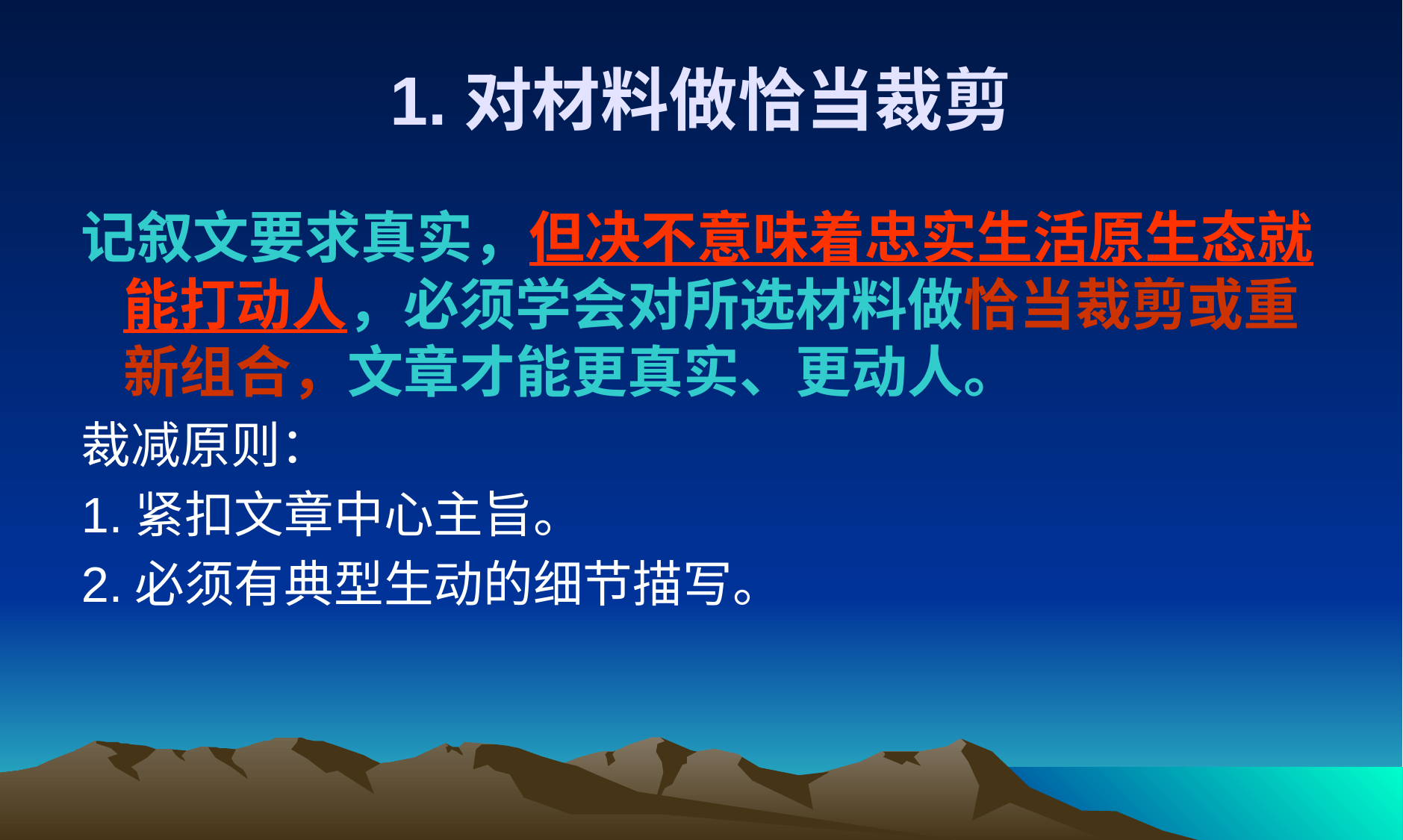

# 1.对材料做恰当裁剪
记叙文要求真实，但决不意味着忠实生活原生态就能打动人，必须学会对所选材料做恰当裁剪或重新组合，文章才能更真实、更动人。
裁减原则：
1.紧扣文章中心主旨。
2.必须有典型生动的细节描写。